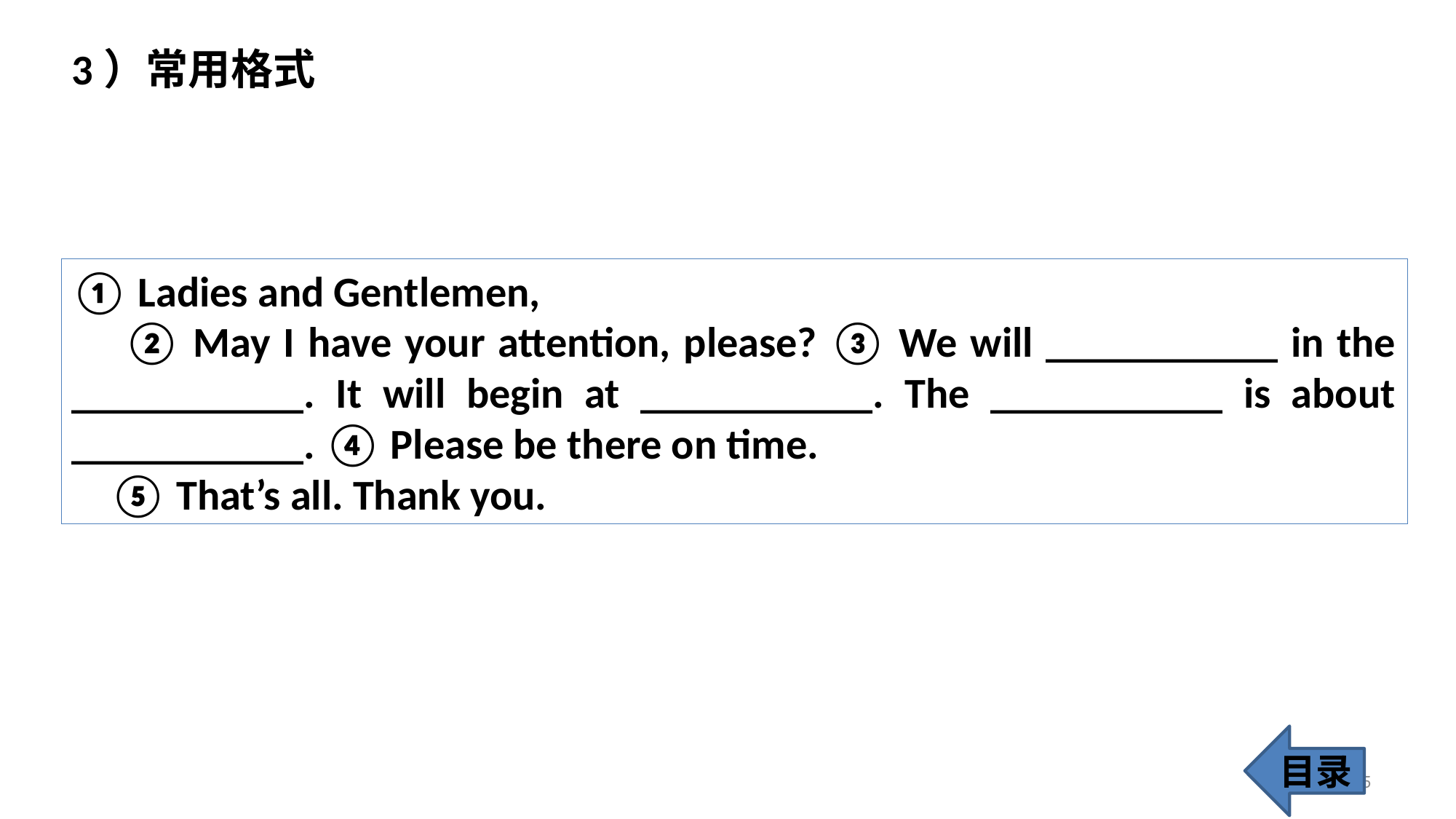

3）常用格式
① Ladies and Gentlemen,
    ② May I have your attention, please? ③ We will ___________ in the ___________. It will begin at ___________. The ___________ is about ___________. ④ Please be there on time.
    ⑤ That’s all. Thank you.
目录
65